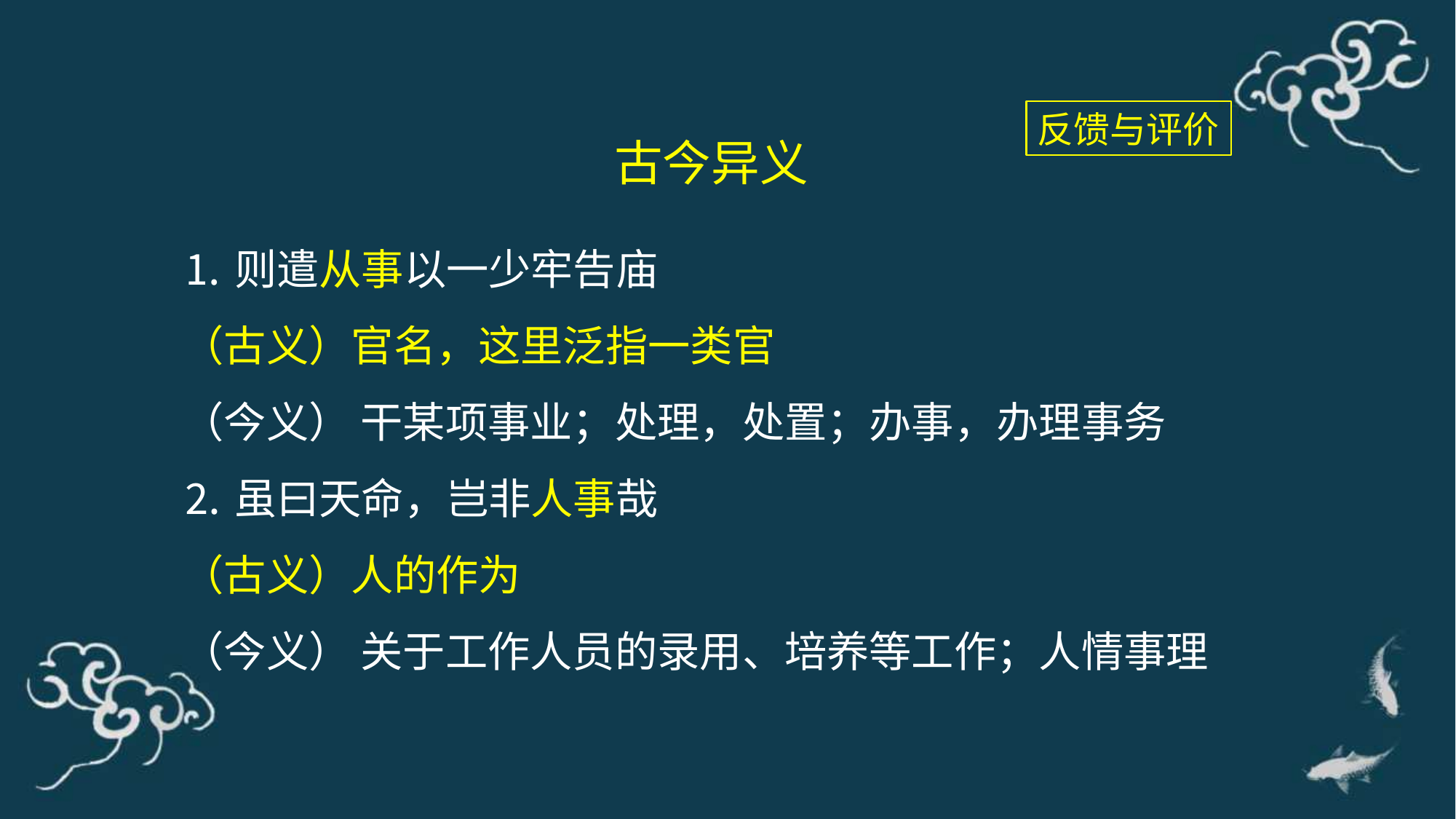

反馈与评价
古今异义
⒈则遣从事以一少牢告庙
（古义）官名，这里泛指一类官
（今义） 干某项事业；处理，处置；办事，办理事务
⒉虽曰天命，岂非人事哉
（古义）人的作为
（今义） 关于工作人员的录用、培养等工作；人情事理